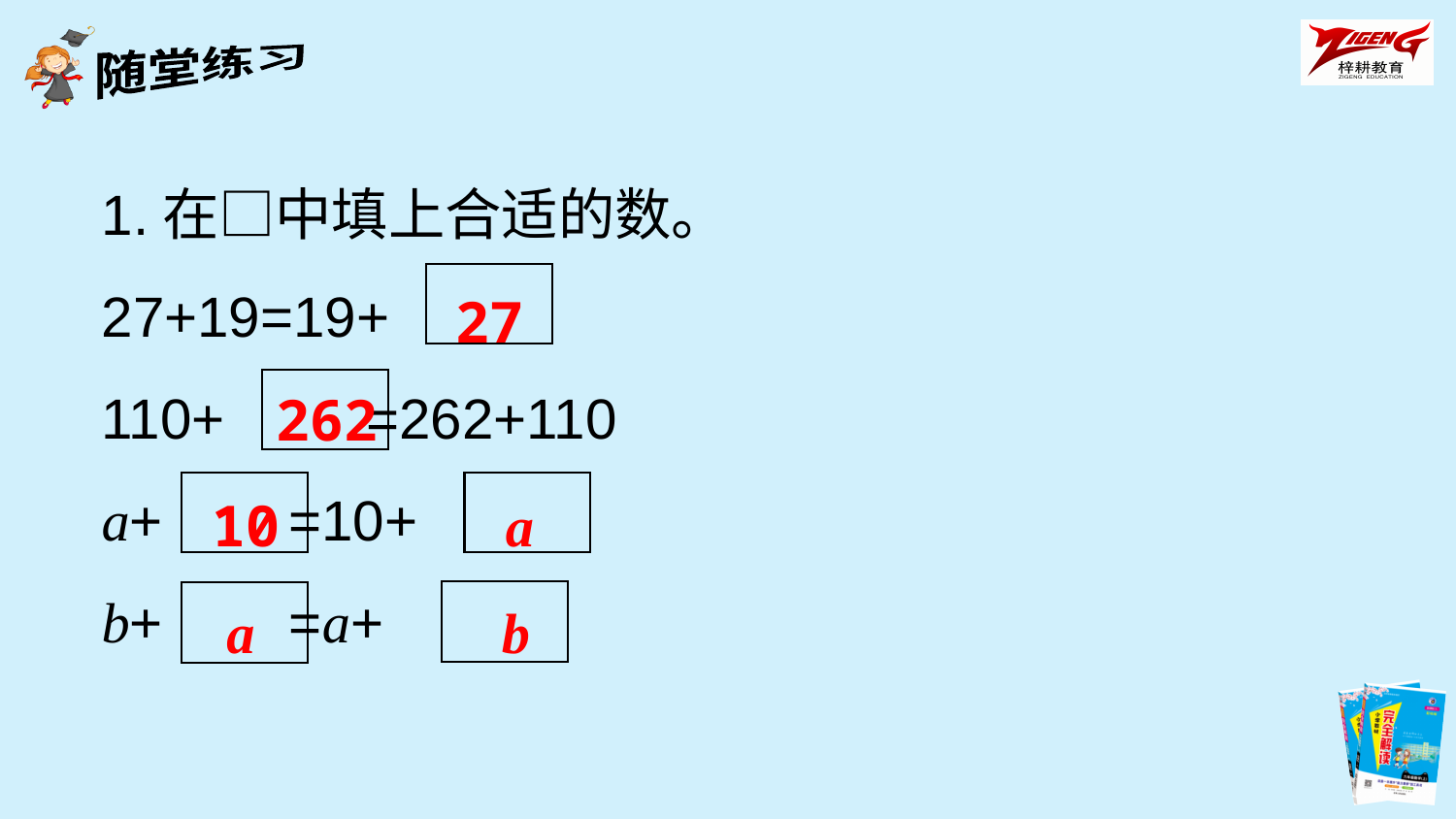

1.在□中填上合适的数。
27+19=19+
110+         =262+110
a+        =10+
b+        =a+
27

262

10
a

a
b